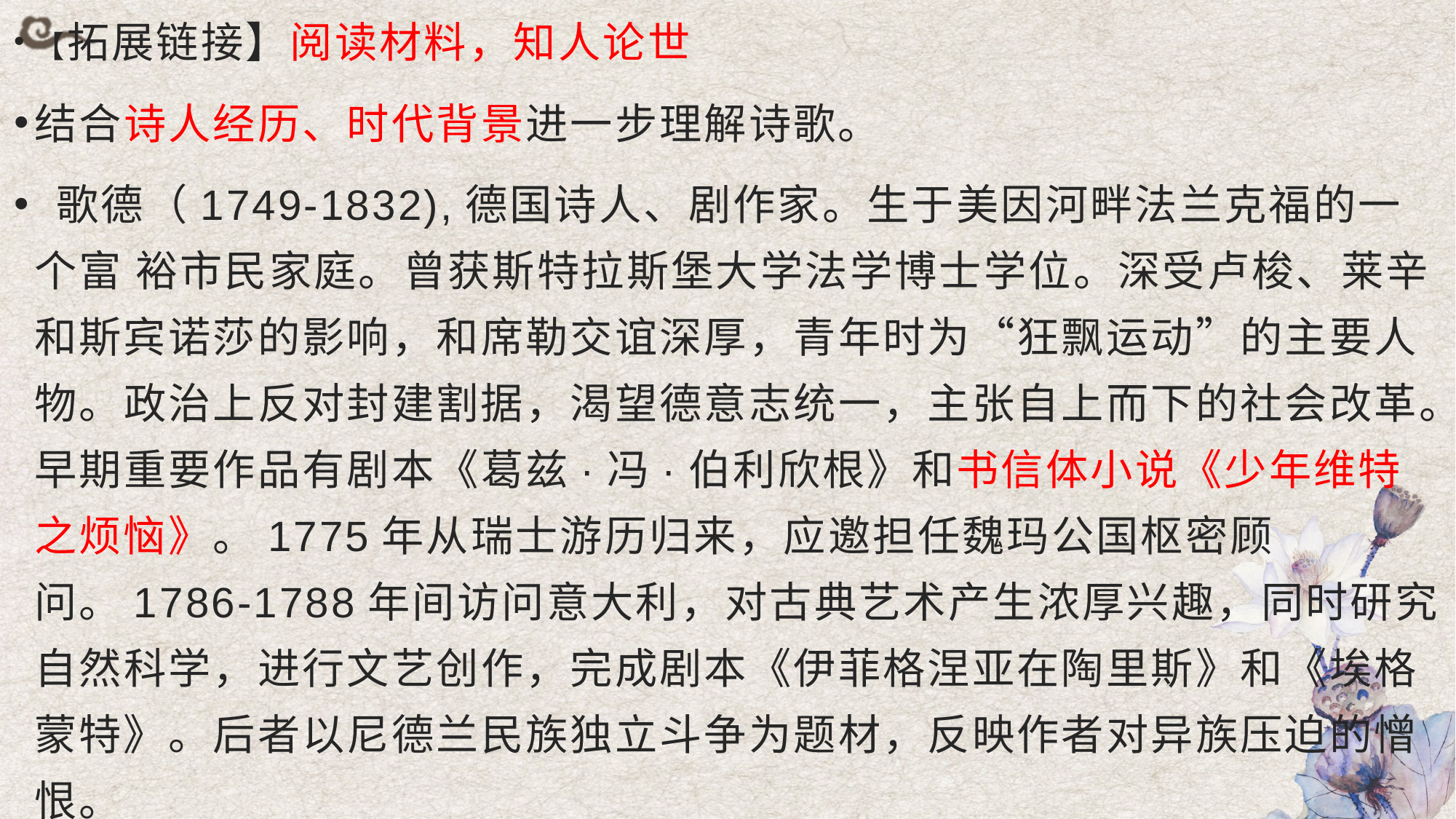

【拓展链接】阅读材料，知人论世
结合诗人经历、时代背景进一步理解诗歌。
 歌德（1749-1832),德国诗人、剧作家。生于美因河畔法兰克福的一个富 裕市民家庭。曾获斯特拉斯堡大学法学博士学位。深受卢梭、莱辛和斯宾诺莎的影响，和席勒交谊深厚，青年时为“狂飘运动”的主要人物。政治上反对封建割据，渴望德意志统一，主张自上而下的社会改革。早期重要作品有剧本《葛兹·冯·伯利欣根》和书信体小说《少年维特之烦恼》。1775年从瑞士游历归来，应邀担任魏玛公国枢密顾问。1786-1788年间访问意大利，对古典艺术产生浓厚兴趣，同时研究自然科学，进行文艺创作，完成剧本《伊菲格涅亚在陶里斯》和《埃格蒙特》。后者以尼德兰民族独立斗争为题材，反映作者对异族压迫的憎恨。
#